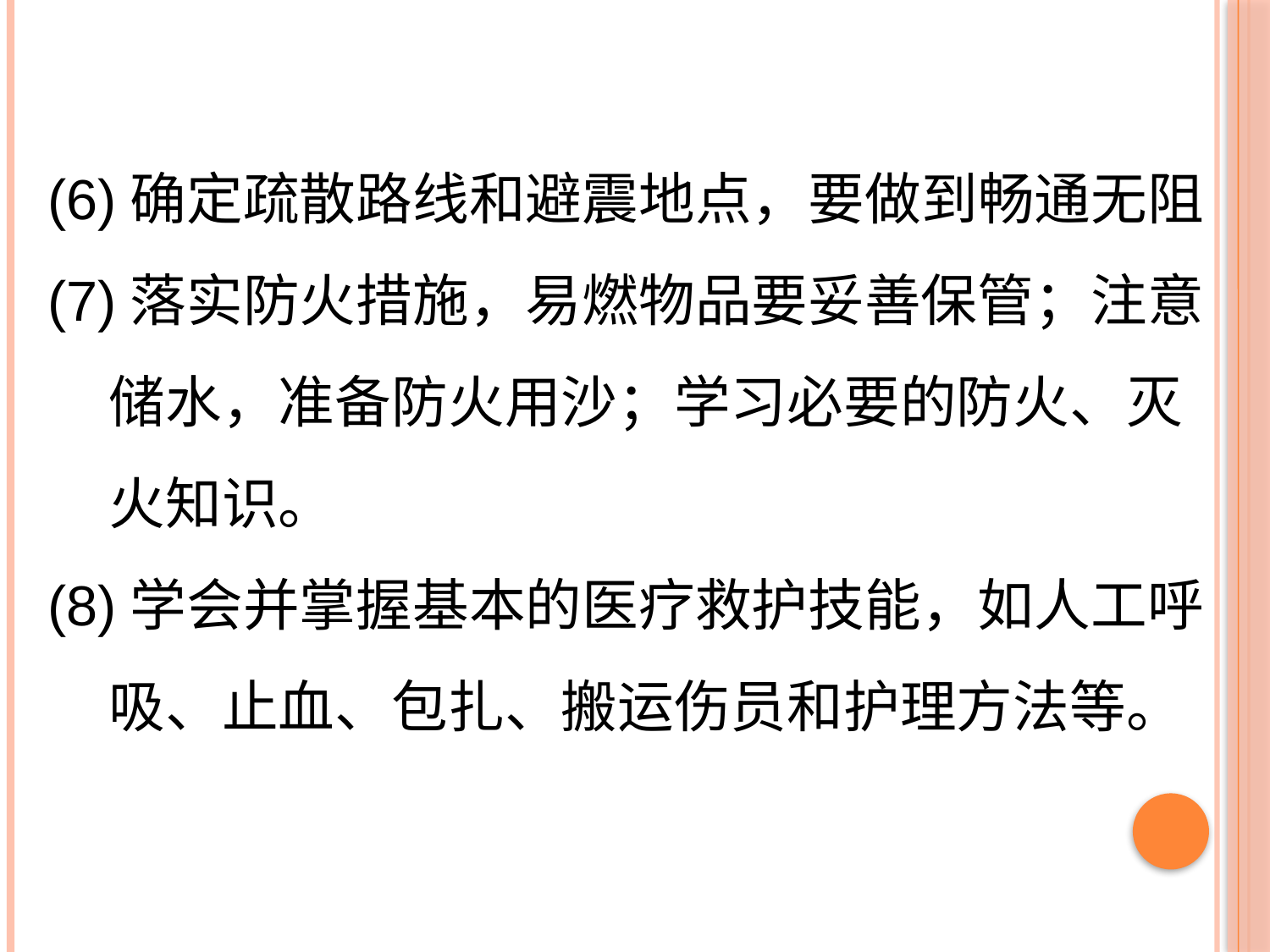

(6)确定疏散路线和避震地点，要做到畅通无阻
(7)落实防火措施，易燃物品要妥善保管；注意储水，准备防火用沙；学习必要的防火、灭火知识。
(8)学会并掌握基本的医疗救护技能，如人工呼吸、止血、包扎、搬运伤员和护理方法等。